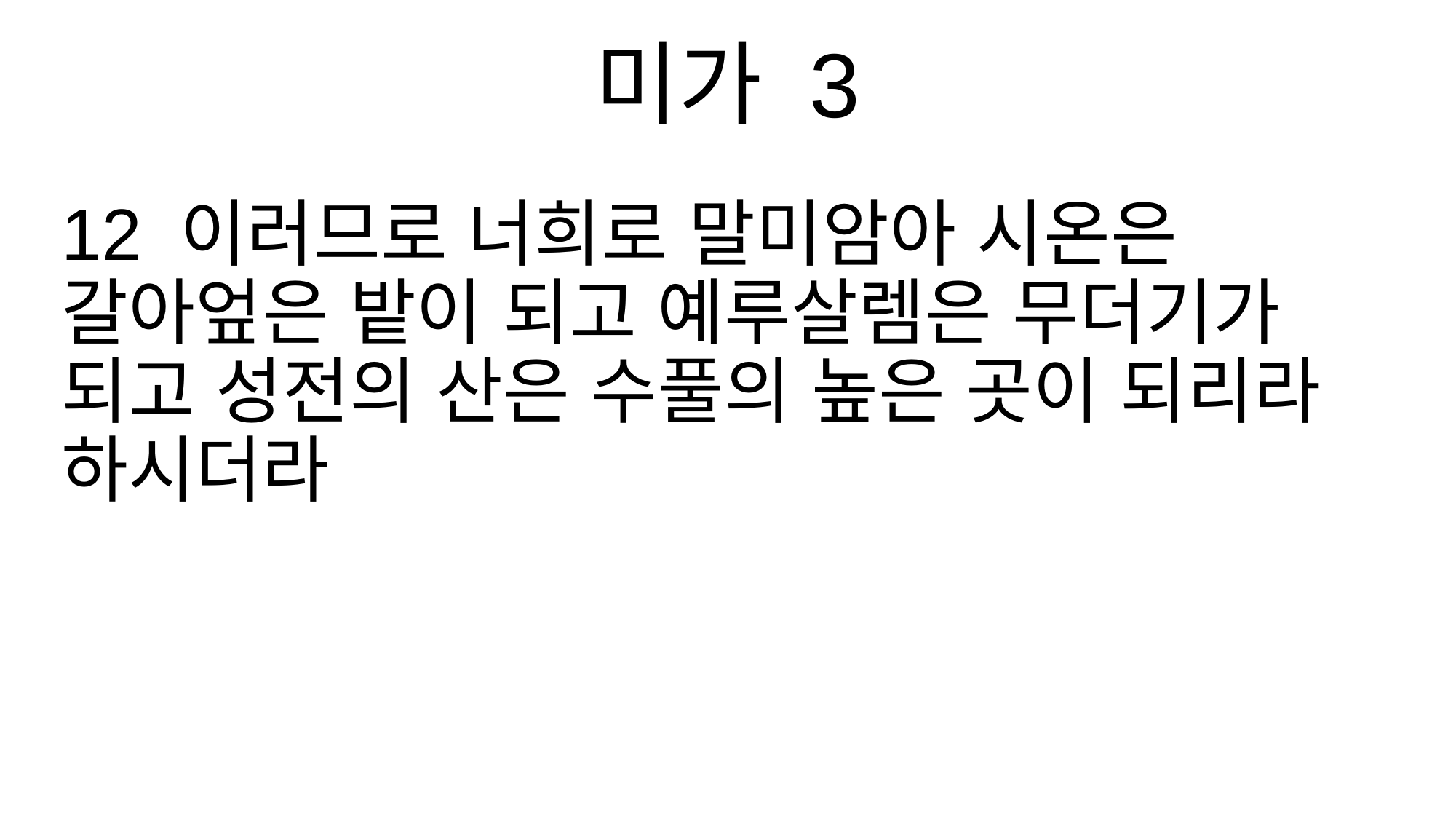

미가 3
12 이러므로 너희로 말미암아 시온은 갈아엎은 밭이 되고 예루살렘은 무더기가 되고 성전의 산은 수풀의 높은 곳이 되리라 하시더라